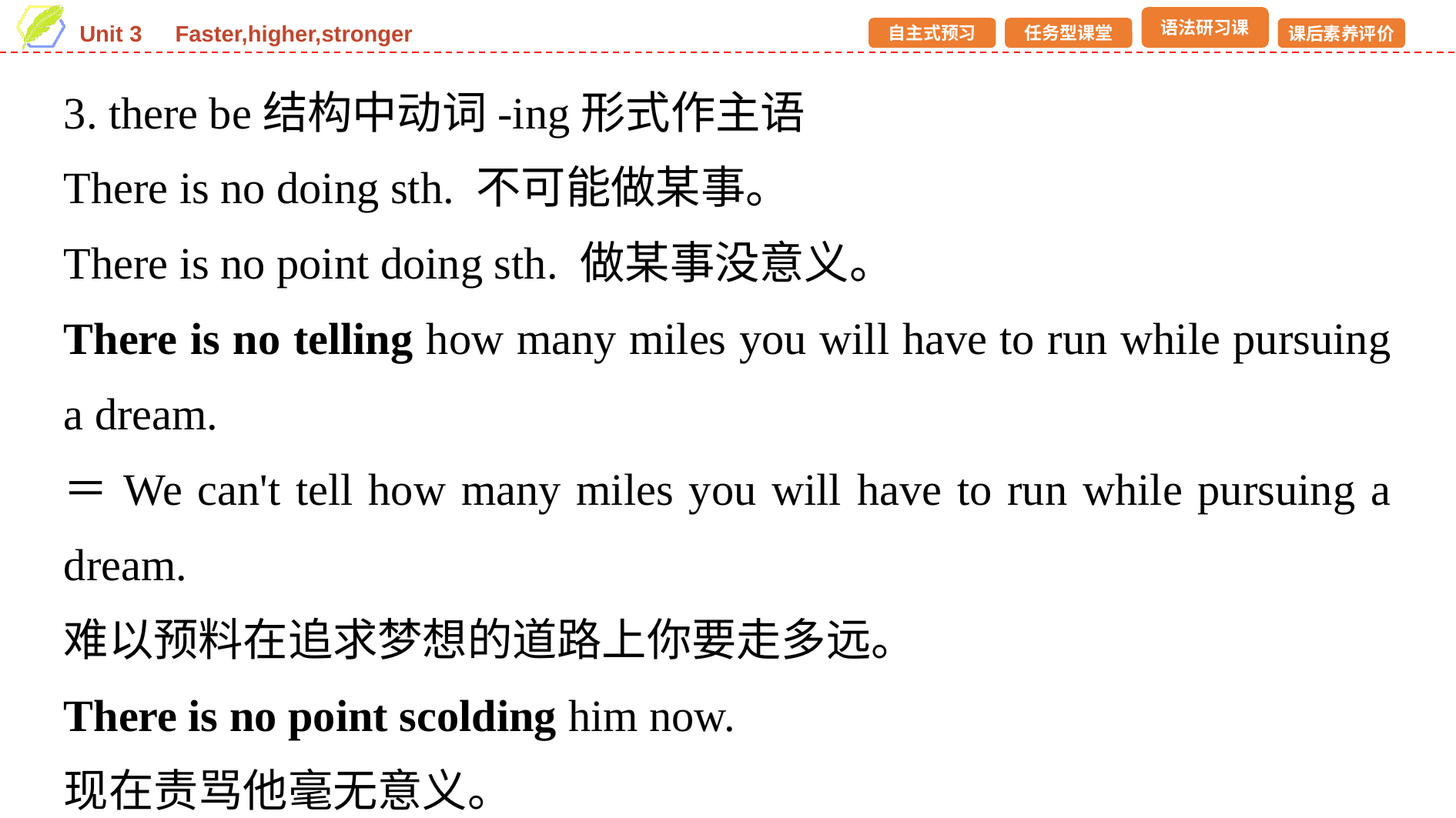

3. there be结构中动词-ing形式作主语
There is no doing sth. 不可能做某事。
There is no point doing sth. 做某事没意义。
There is no telling how many miles you will have to run while pursuing a dream.
＝We can't tell how many miles you will have to run while pursuing a dream.
难以预料在追求梦想的道路上你要走多远。
There is no point scolding him now.
现在责骂他毫无意义。